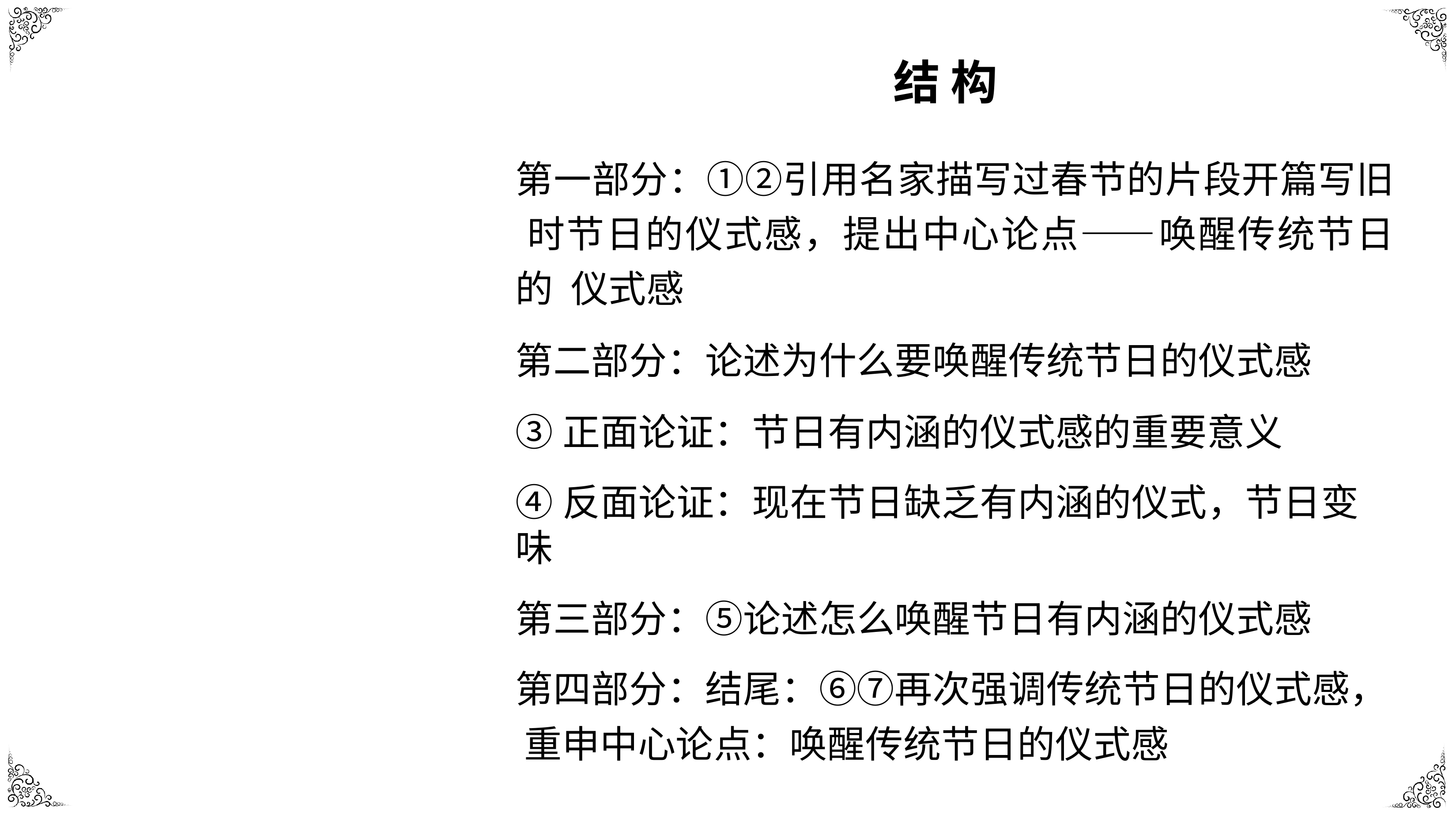

结 构
# 第一部分：①②引用名家描写过春节的片段开篇写旧  时节日的仪式感，提出中心论点——唤醒传统节日的  仪式感
第二部分：论述为什么要唤醒传统节日的仪式感
③正面论证：节日有内涵的仪式感的重要意义
④反面论证：现在节日缺乏有内涵的仪式，节日变味
第三部分：⑤论述怎么唤醒节日有内涵的仪式感
第四部分：结尾：⑥⑦再次强调传统节日的仪式感，  重申中心论点：唤醒传统节日的仪式感